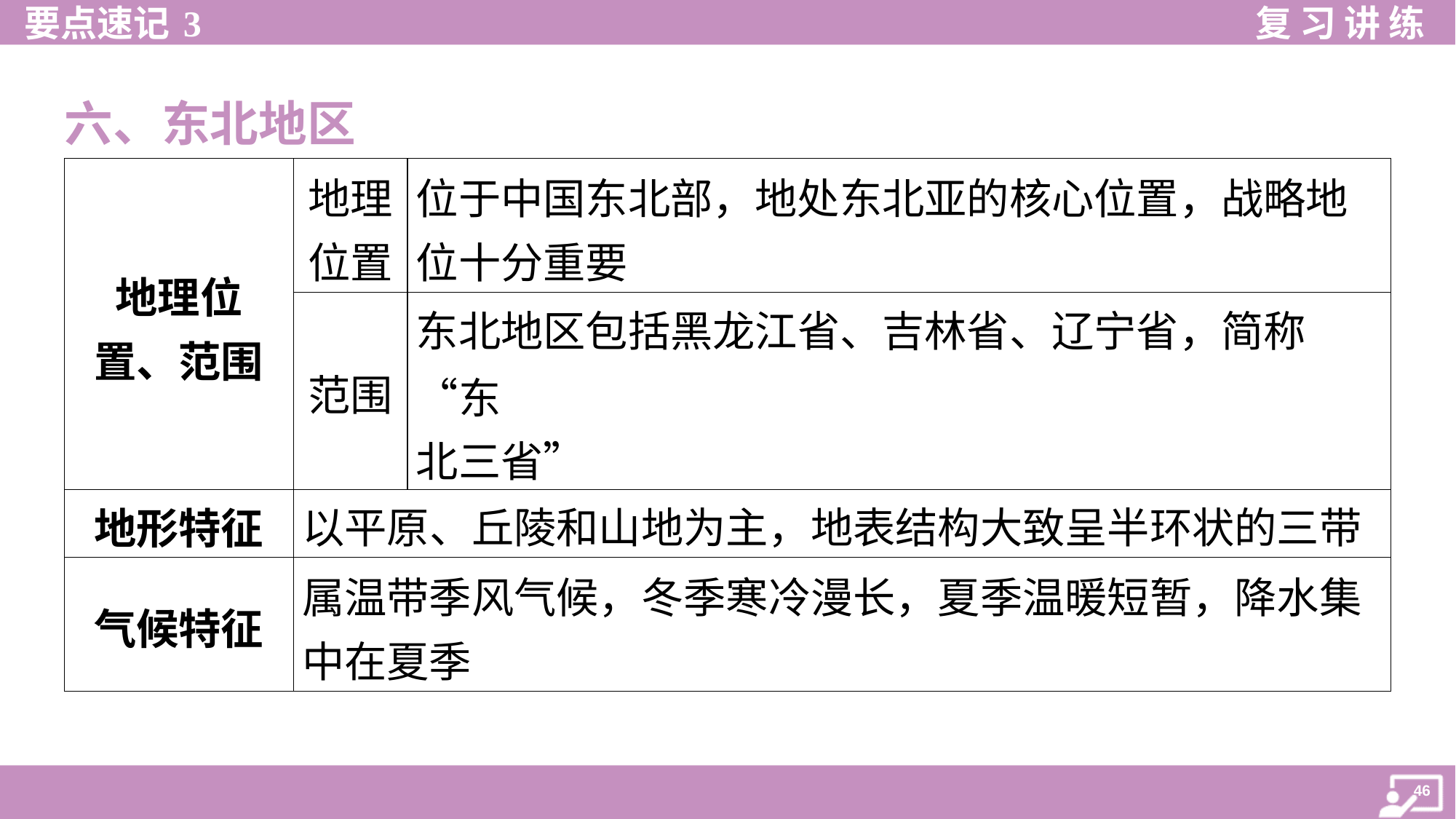

六、东北地区
| 地理位 置、范围 | 地理 位置 | 位于中国东北部，地处东北亚的核心位置，战略地 位十分重要 |
| --- | --- | --- |
|  | 范围 | 东北地区包括黑龙江省、吉林省、辽宁省，简称“东 北三省” |
| 地形特征 | 以平原、丘陵和山地为主，地表结构大致呈半环状的三带 |  |
| 气候特征 | 属温带季风气候，冬季寒冷漫长，夏季温暖短暂，降水集 中在夏季 |  |